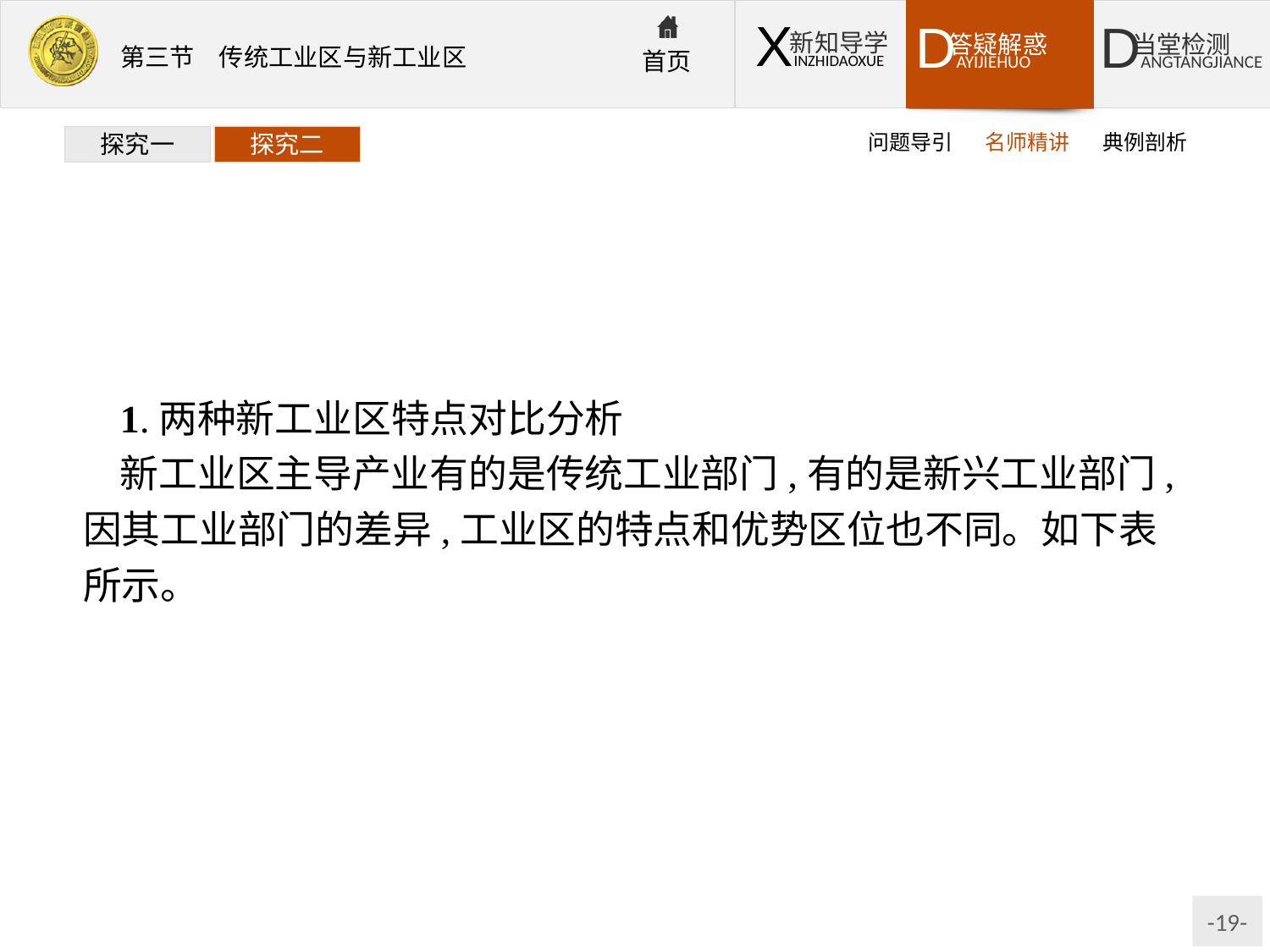

问题导引
名师精讲
典例剖析
探究一
探究二
1.两种新工业区特点对比分析
新工业区主导产业有的是传统工业部门,有的是新兴工业部门,因其工业部门的差异,工业区的特点和优势区位也不同。如下表所示。